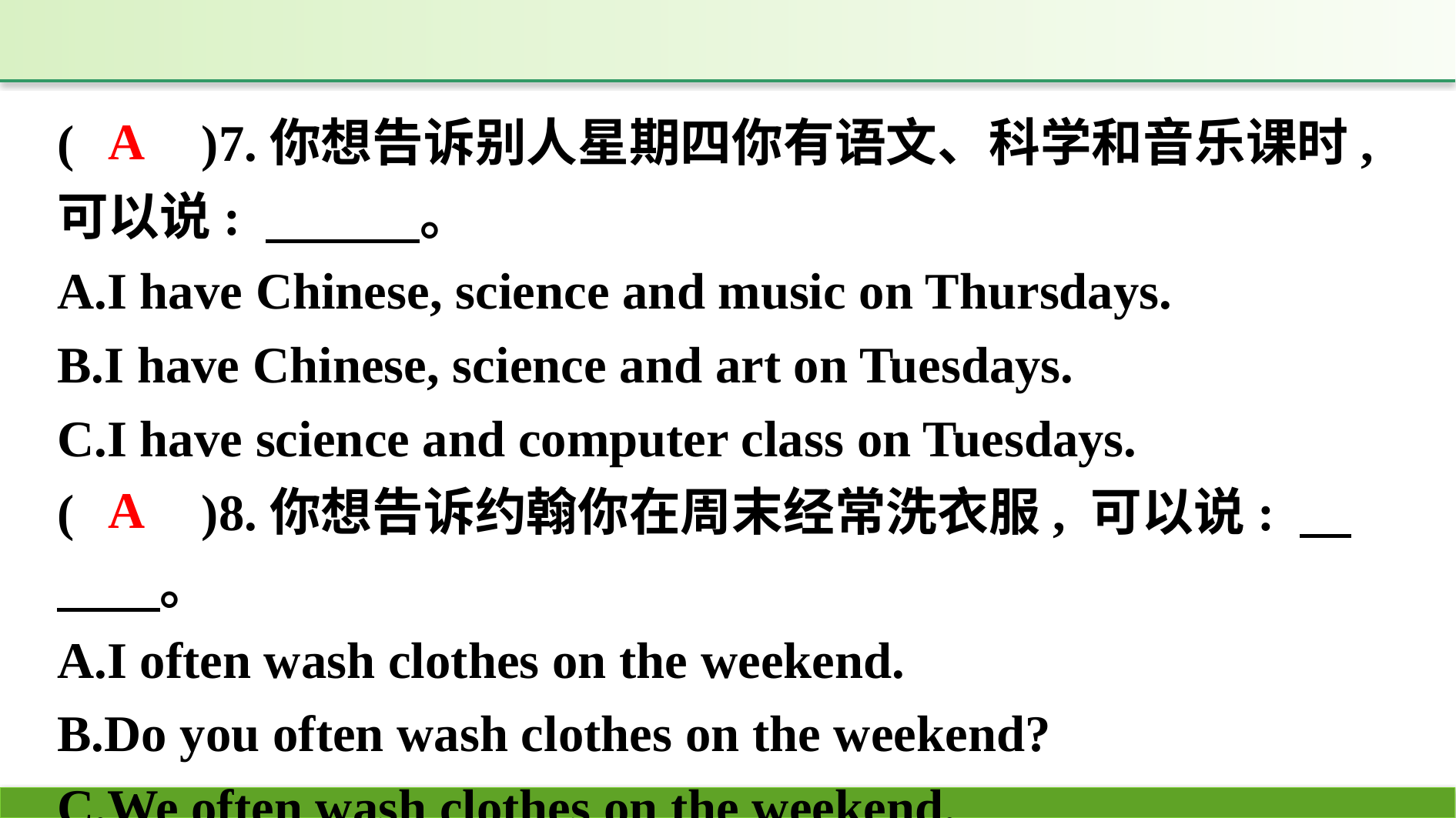

(　　)7.你想告诉别人星期四你有语文、科学和音乐课时, 可以说: 　　　。
A.I have Chinese, science and music on Thursdays.
B.I have Chinese, science and art on Tuesdays.
C.I have science and computer class on Tuesdays.
(　　)8.你想告诉约翰你在周末经常洗衣服, 可以说: 　　　。
A.I often wash clothes on the weekend.
B.Do you often wash clothes on the weekend?
C.We often wash clothes on the weekend.
A
A